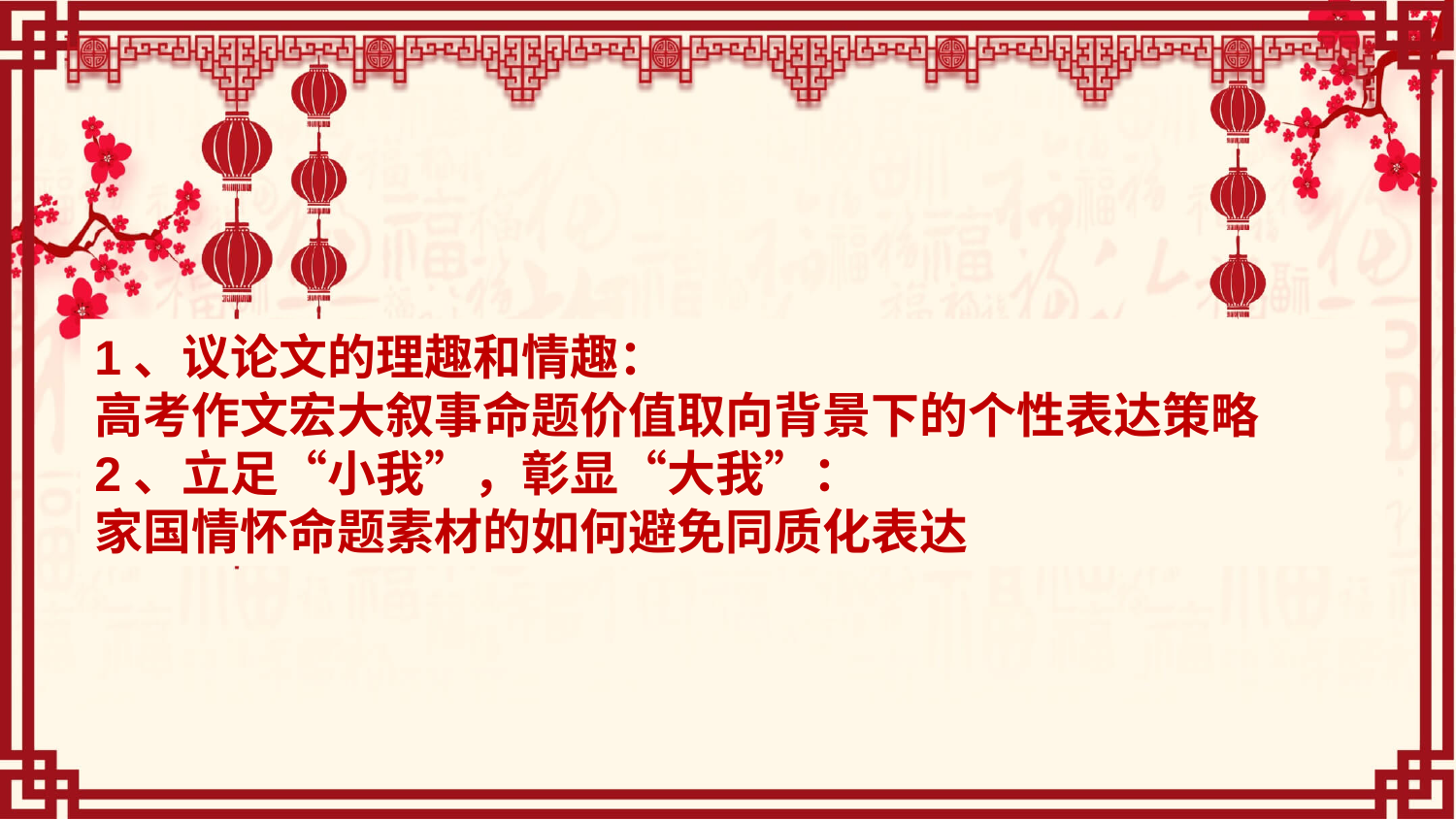

1、议论文的理趣和情趣：
高考作文宏大叙事命题价值取向背景下的个性表达策略
2、立足“小我”，彰显“大我”：
家国情怀命题素材的如何避免同质化表达